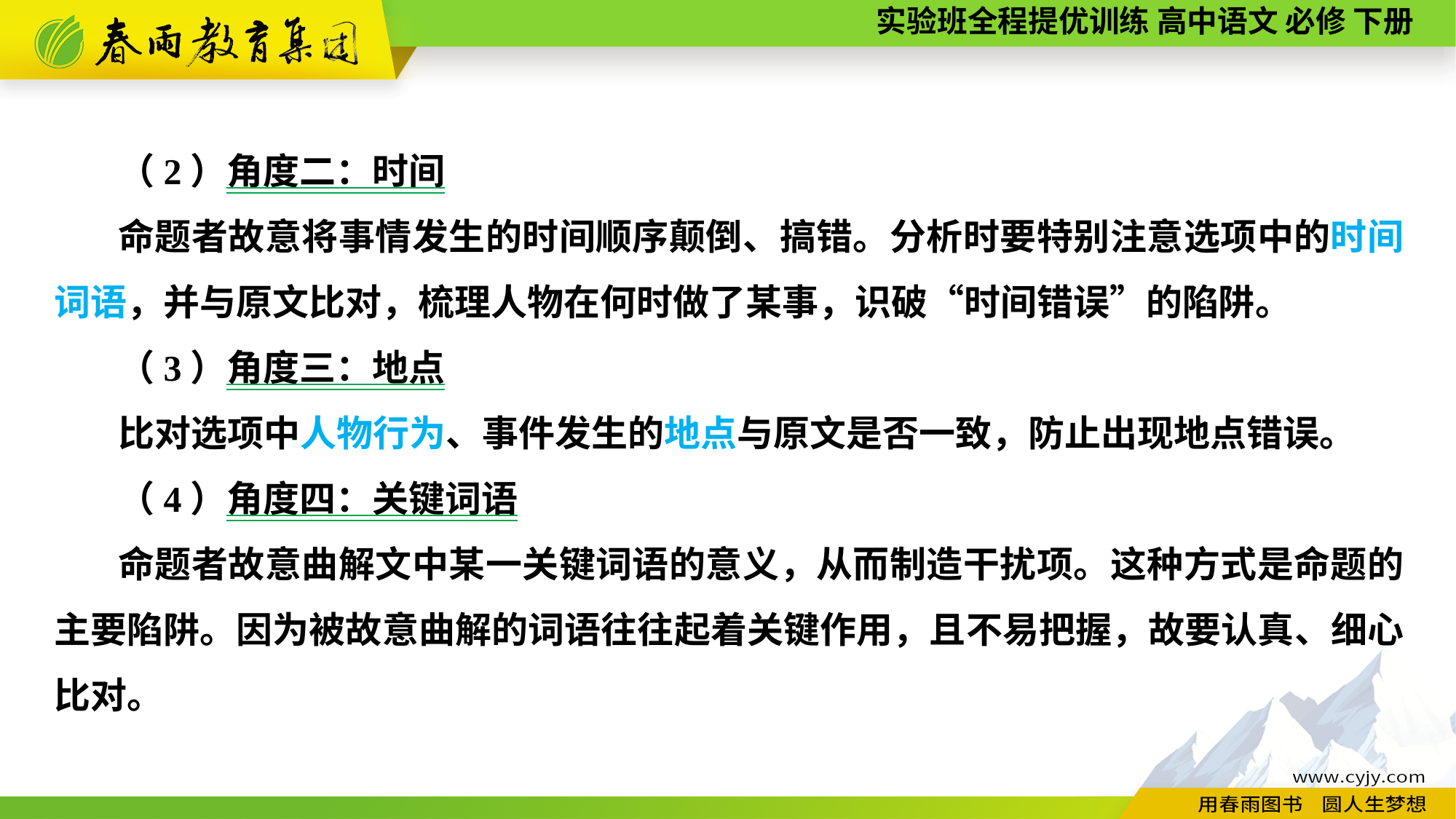

（2）角度二：时间
命题者故意将事情发生的时间顺序颠倒、搞错。分析时要特别注意选项中的时间词语，并与原文比对，梳理人物在何时做了某事，识破“时间错误”的陷阱。
（3）角度三：地点
比对选项中人物行为、事件发生的地点与原文是否一致，防止出现地点错误。
（4）角度四：关键词语
命题者故意曲解文中某一关键词语的意义，从而制造干扰项。这种方式是命题的主要陷阱。因为被故意曲解的词语往往起着关键作用，且不易把握，故要认真、细心比对。